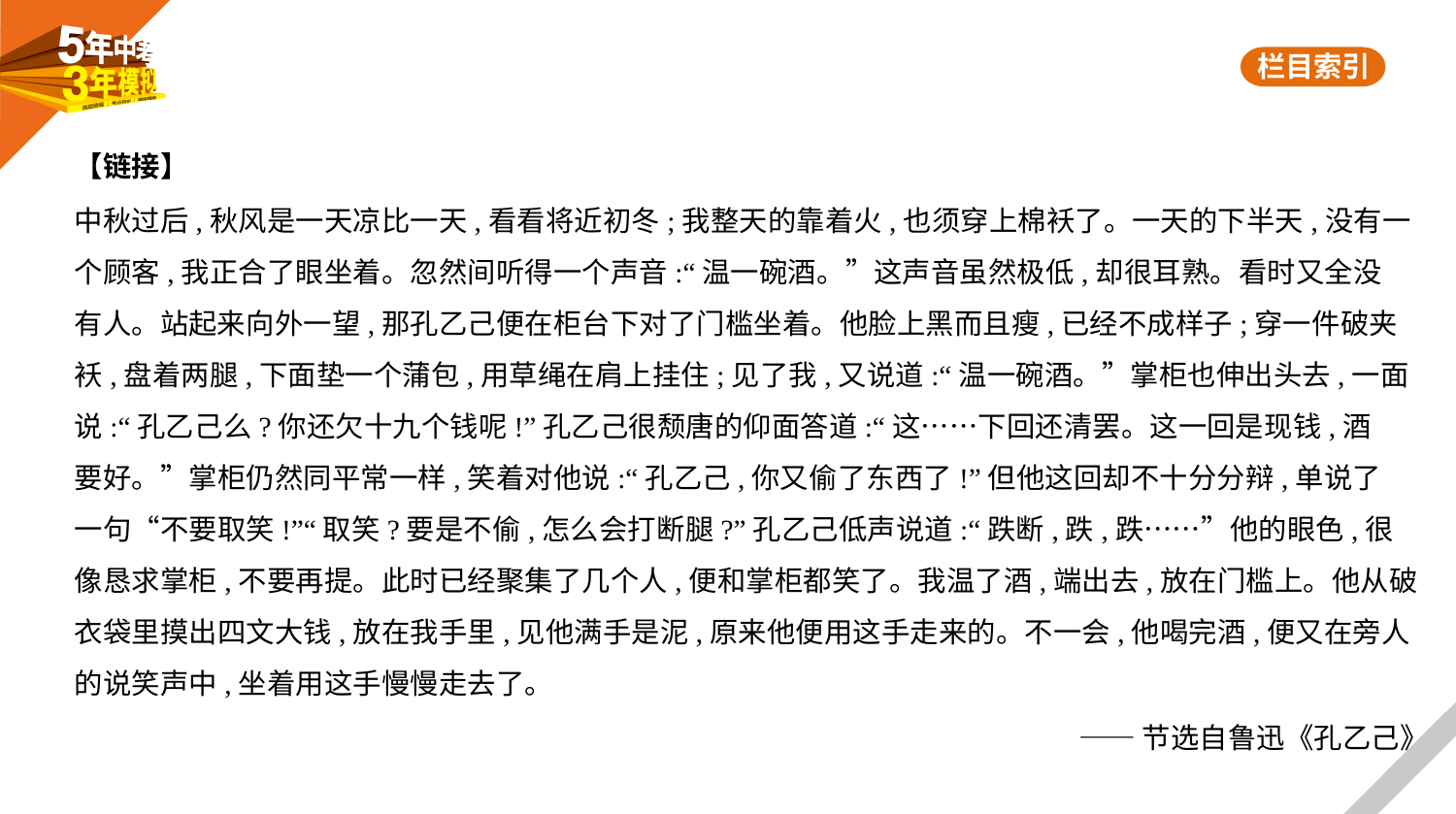

【链接】
中秋过后,秋风是一天凉比一天,看看将近初冬;我整天的靠着火,也须穿上棉袄了。一天的下半天,没有一
个顾客,我正合了眼坐着。忽然间听得一个声音:“温一碗酒。”这声音虽然极低,却很耳熟。看时又全没
有人。站起来向外一望,那孔乙己便在柜台下对了门槛坐着。他脸上黑而且瘦,已经不成样子;穿一件破夹
袄,盘着两腿,下面垫一个蒲包,用草绳在肩上挂住;见了我,又说道:“温一碗酒。”掌柜也伸出头去,一面
说:“孔乙己么?你还欠十九个钱呢!”孔乙己很颓唐的仰面答道:“这……下回还清罢。这一回是现钱,酒
要好。”掌柜仍然同平常一样,笑着对他说:“孔乙己,你又偷了东西了!”但他这回却不十分分辩,单说了
一句“不要取笑!”“取笑?要是不偷,怎么会打断腿?”孔乙己低声说道:“跌断,跌,跌……”他的眼色,很
像恳求掌柜,不要再提。此时已经聚集了几个人,便和掌柜都笑了。我温了酒,端出去,放在门槛上。他从破
衣袋里摸出四文大钱,放在我手里,见他满手是泥,原来他便用这手走来的。不一会,他喝完酒,便又在旁人
的说笑声中,坐着用这手慢慢走去了。
——节选自鲁迅《孔乙己》